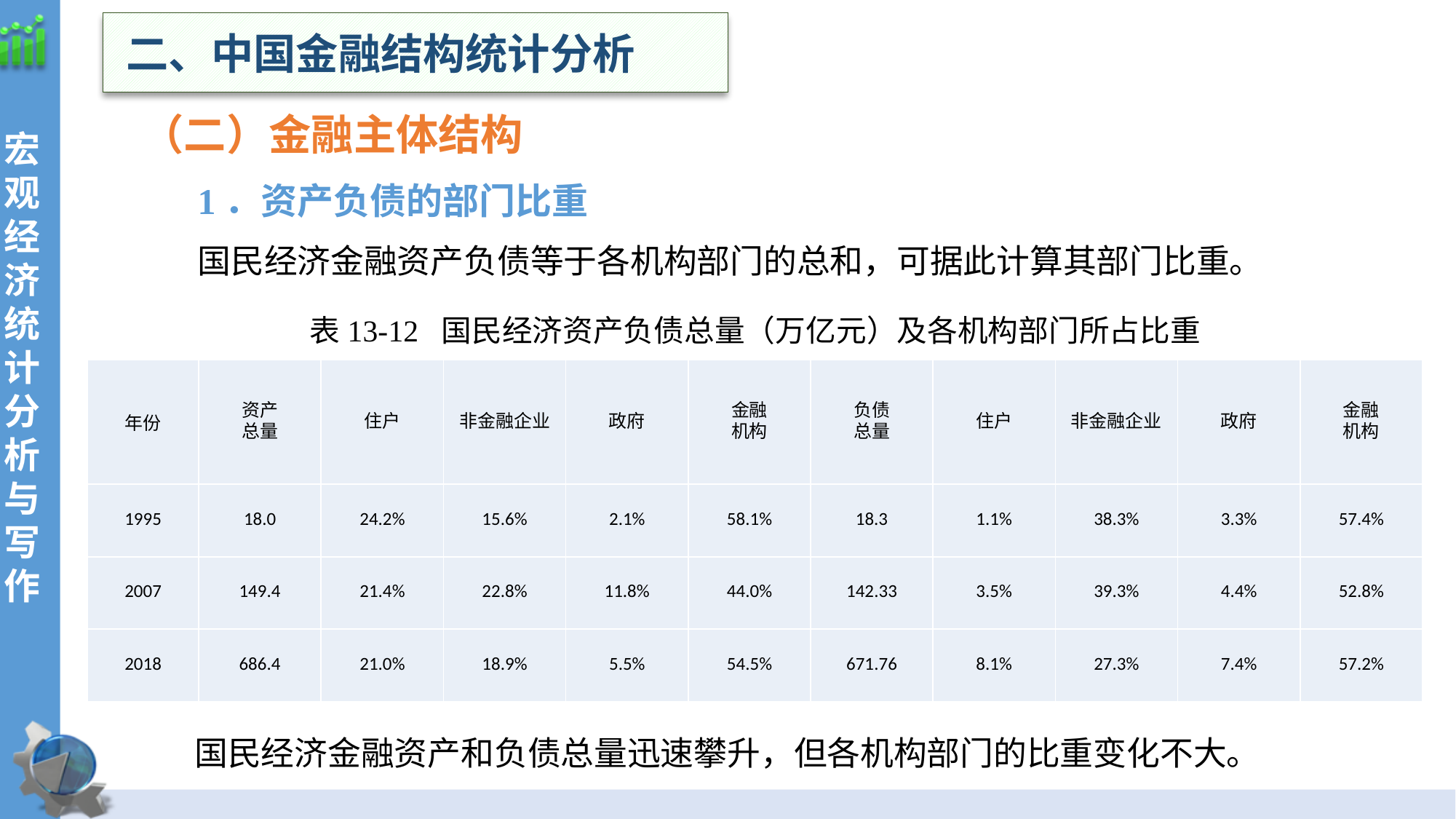

二、中国金融结构统计分析
（二）金融主体结构
1．资产负债的部门比重
国民经济金融资产负债等于各机构部门的总和，可据此计算其部门比重。

表13-12  国民经济资产负债总量（万亿元）及各机构部门所占比重
| 年份 | 资产 总量 | 住户 | 非金融企业 | 政府 | 金融 机构 | 负债 总量 | 住户 | 非金融企业 | 政府 | 金融 机构 |
| --- | --- | --- | --- | --- | --- | --- | --- | --- | --- | --- |
| 1995 | 18.0 | 24.2% | 15.6% | 2.1% | 58.1% | 18.3 | 1.1% | 38.3% | 3.3% | 57.4% |
| 2007 | 149.4 | 21.4% | 22.8% | 11.8% | 44.0% | 142.33 | 3.5% | 39.3% | 4.4% | 52.8% |
| 2018 | 686.4 | 21.0% | 18.9% | 5.5% | 54.5% | 671.76 | 8.1% | 27.3% | 7.4% | 57.2% |
国民经济金融资产和负债总量迅速攀升，但各机构部门的比重变化不大。